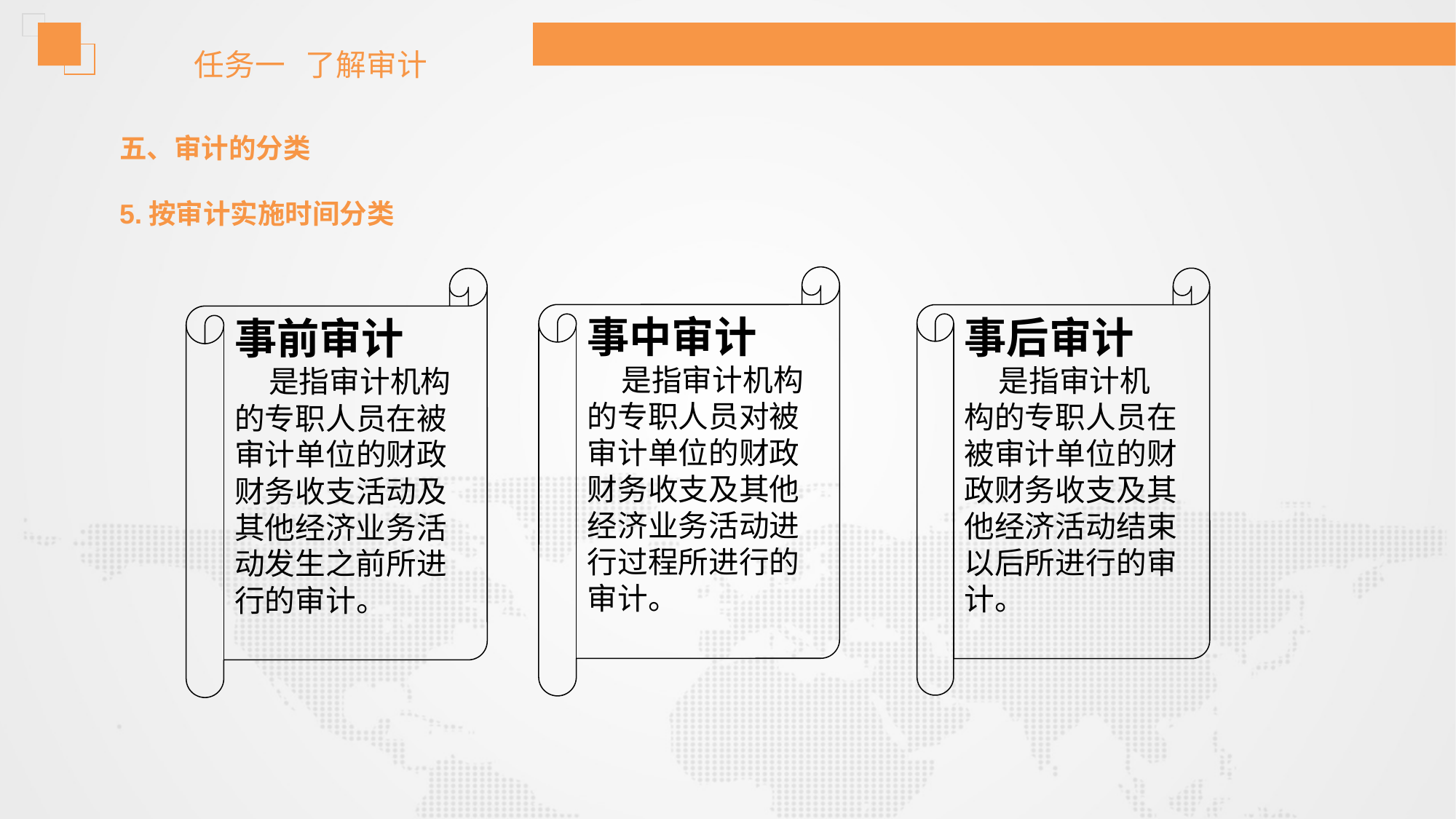

任务一   了解审计

五、审计的分类

5.按审计实施时间分类

事中审计
    是指审计机构的专职人员对被审计单位的财政财务收支及其他经济业务活动进行过程所进行的审计。

事后审计
    是指审计机构的专职人员在被审计单位的财政财务收支及其他经济活动结束以后所进行的审计。

事前审计
    是指审计机构的专职人员在被审计单位的财政财务收支活动及其他经济业务活动发生之前所进行的审计。